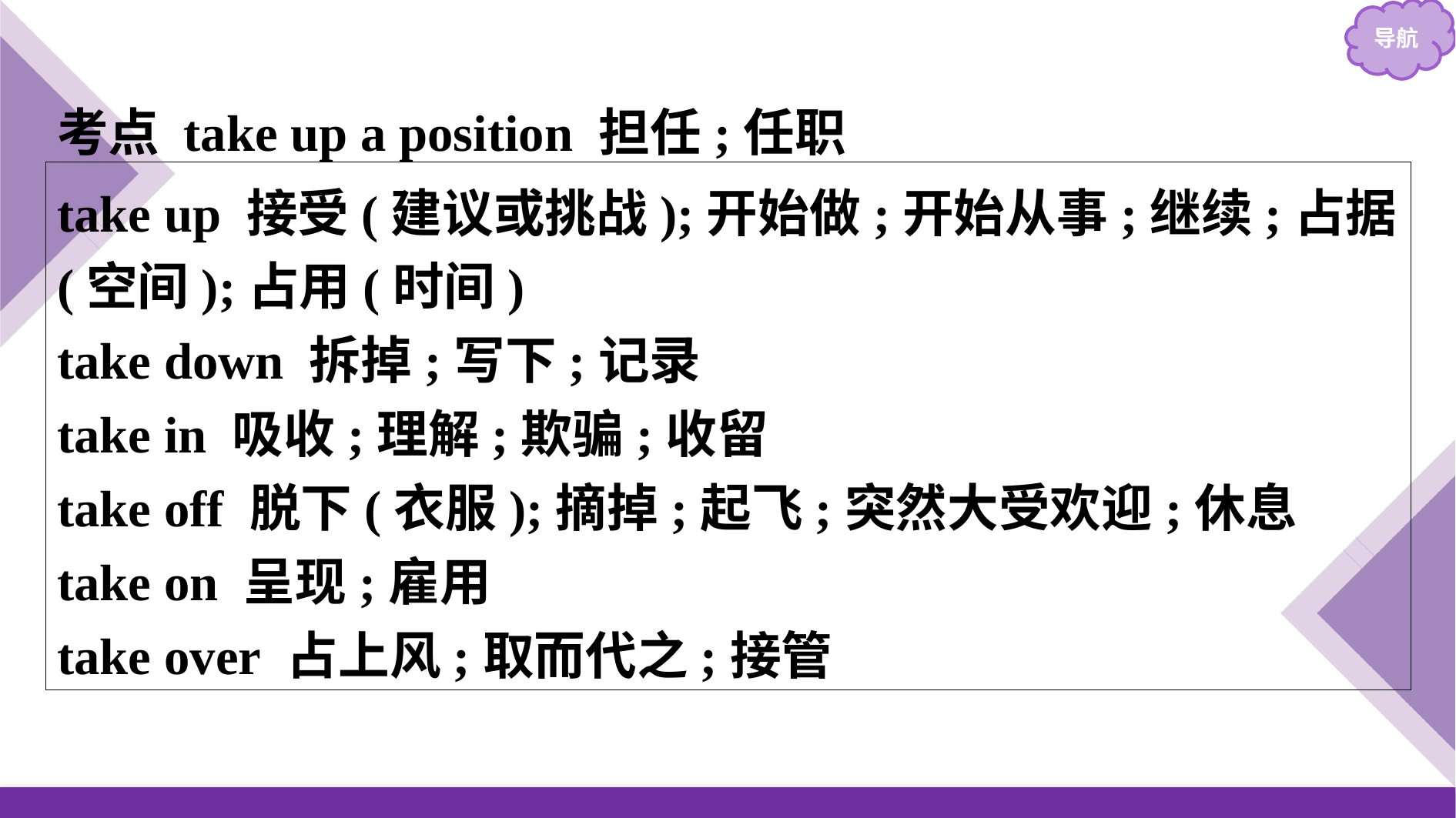

考点 take up a position 担任;任职
take up 接受(建议或挑战);开始做;开始从事;继续;占据(空间);占用(时间)
take down 拆掉;写下;记录
take in 吸收;理解;欺骗;收留
take off 脱下(衣服);摘掉;起飞;突然大受欢迎;休息
take on 呈现;雇用
take over 占上风;取而代之;接管